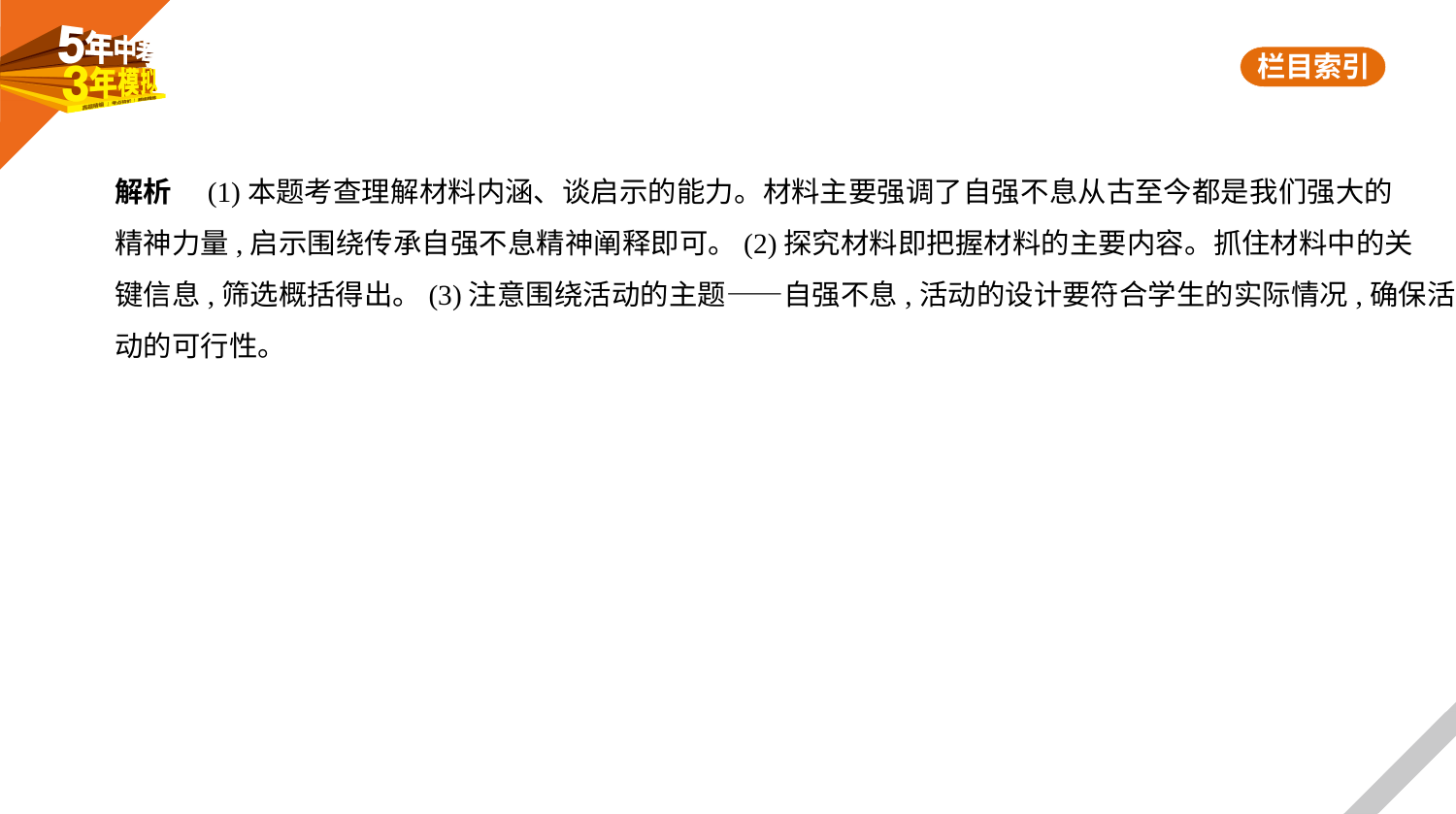

解析　(1)本题考查理解材料内涵、谈启示的能力。材料主要强调了自强不息从古至今都是我们强大的
精神力量,启示围绕传承自强不息精神阐释即可。(2)探究材料即把握材料的主要内容。抓住材料中的关
键信息,筛选概括得出。(3)注意围绕活动的主题——自强不息,活动的设计要符合学生的实际情况,确保活
动的可行性。